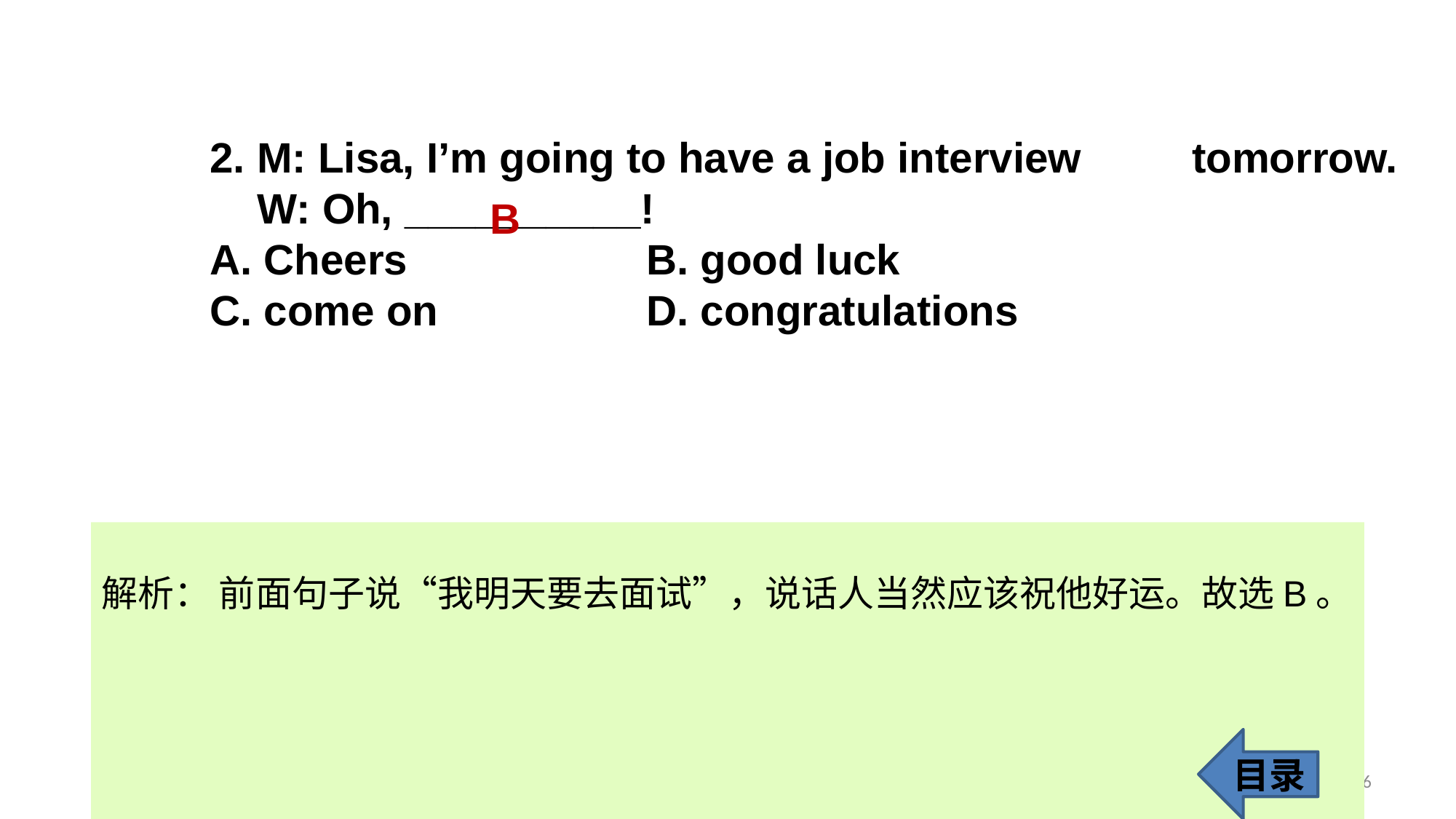

2. M: Lisa, I’m going to have a job interview 	tomorrow.
    W: Oh, __________!
A. Cheers		 	B. good luck
C. come on 		D. congratulations
B

解析： 前面句子说“我明天要去面试”，说话人当然应该祝他好运。故选B。
目录
6